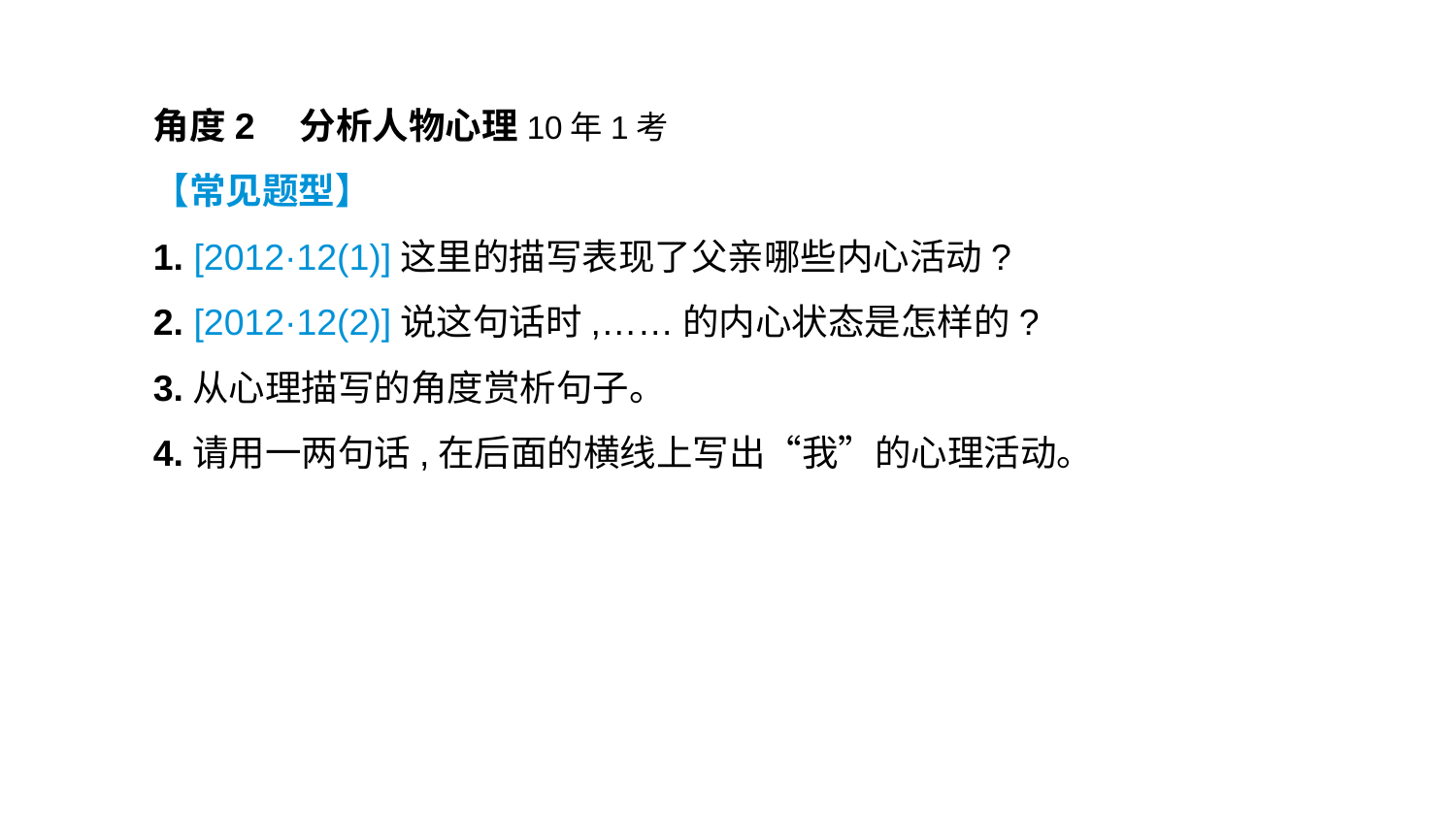

角度2　分析人物心理10年1考
【常见题型】
1. [2012·12(1)]这里的描写表现了父亲哪些内心活动?
2. [2012·12(2)]说这句话时,……的内心状态是怎样的?
3.从心理描写的角度赏析句子。
4.请用一两句话,在后面的横线上写出“我”的心理活动。